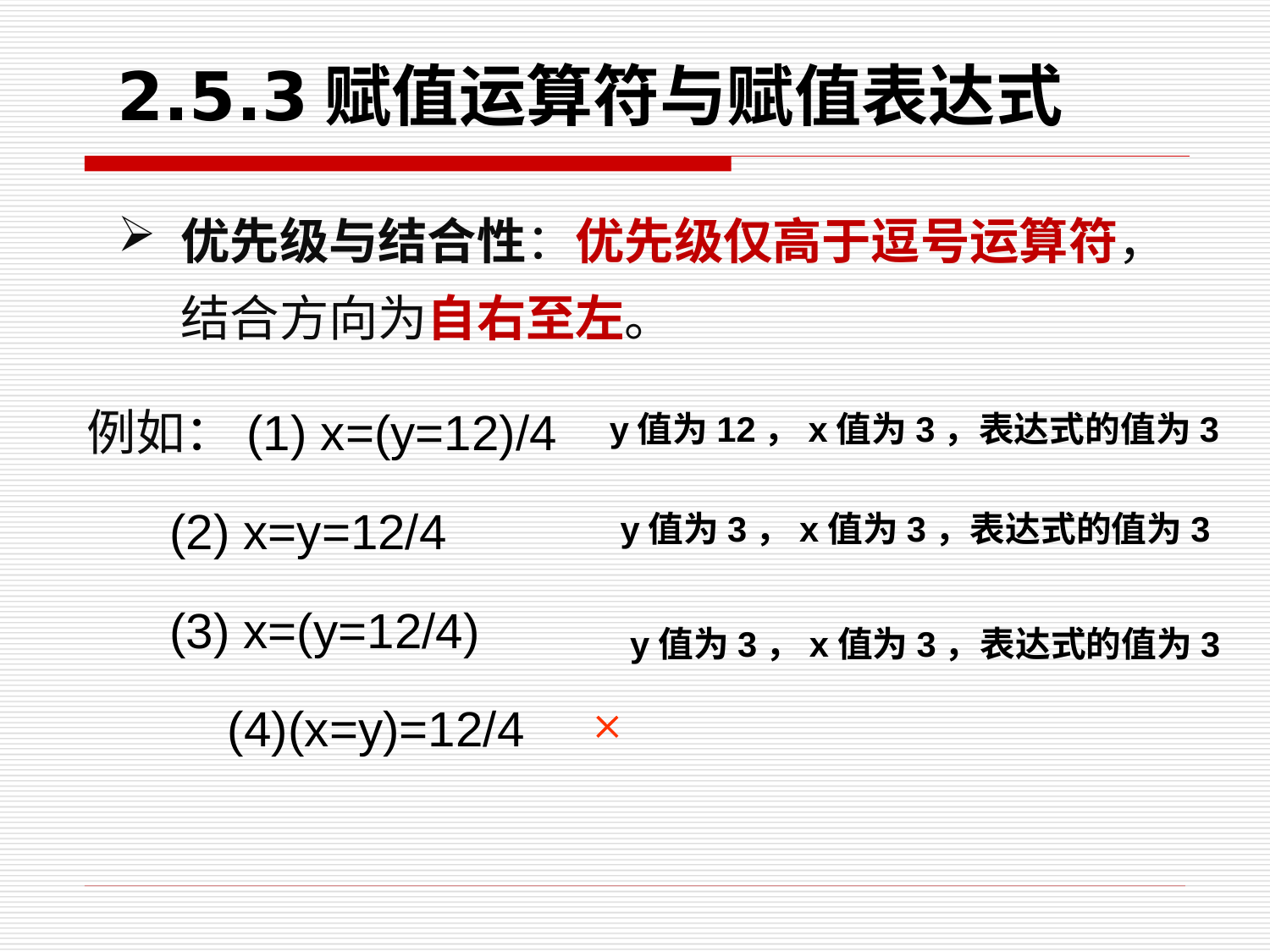

2.5.3赋值运算符与赋值表达式
优先级与结合性：优先级仅高于逗号运算符，结合方向为自右至左。
例如：(1) x=(y=12)/4
      (2) x=y=12/4
      (3) x=(y=12/4)
         (4)(x=y)=12/4
y值为12，x值为3，表达式的值为3
y值为3，x值为3，表达式的值为3
y值为3，x值为3，表达式的值为3
×